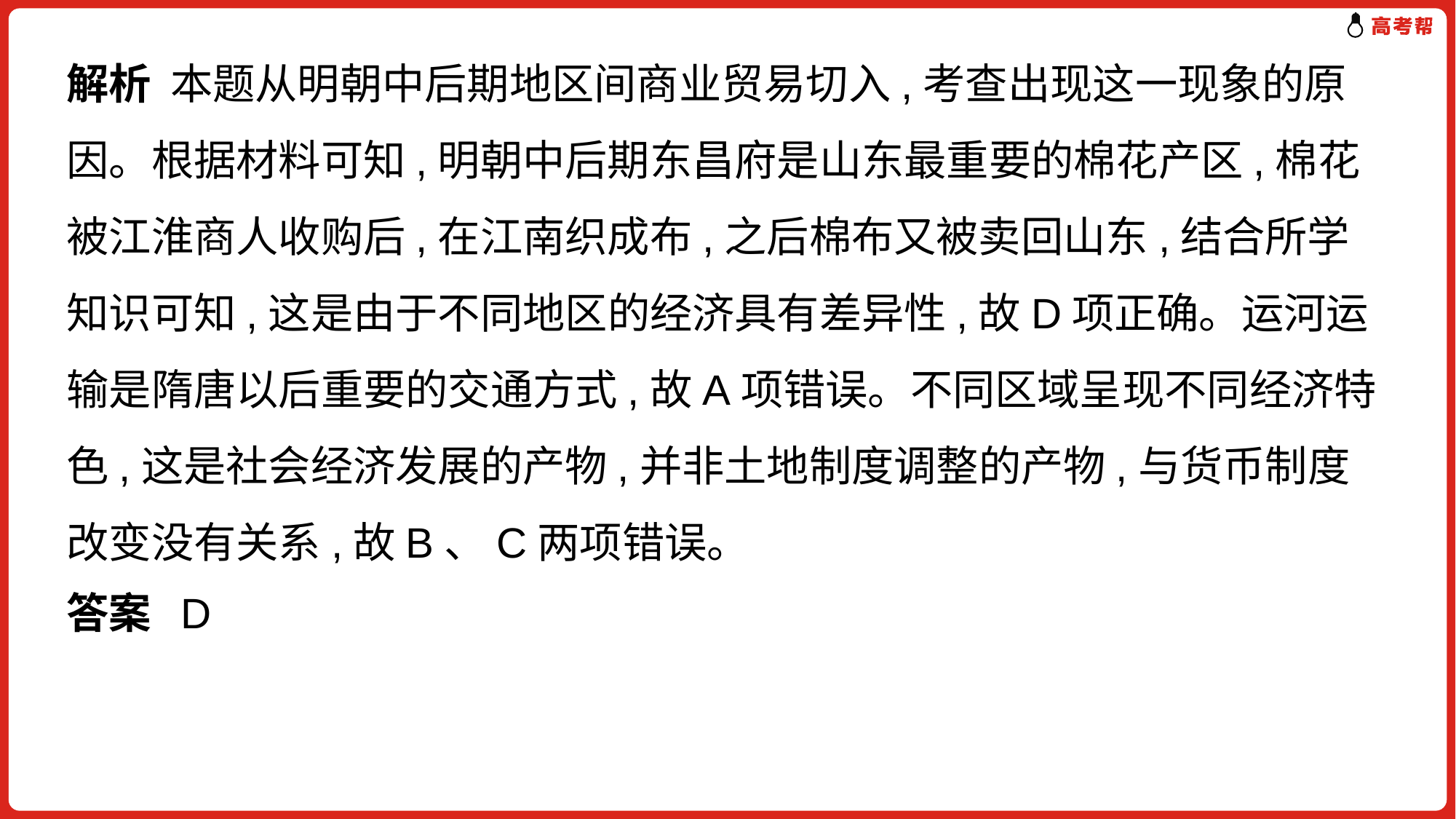

解析  本题从明朝中后期地区间商业贸易切入,考查出现这一现象的原因。根据材料可知,明朝中后期东昌府是山东最重要的棉花产区,棉花被江淮商人收购后,在江南织成布,之后棉布又被卖回山东,结合所学知识可知,这是由于不同地区的经济具有差异性,故D项正确。运河运输是隋唐以后重要的交通方式,故A项错误。不同区域呈现不同经济特色,这是社会经济发展的产物,并非土地制度调整的产物,与货币制度改变没有关系,故B、C两项错误。
答案  D